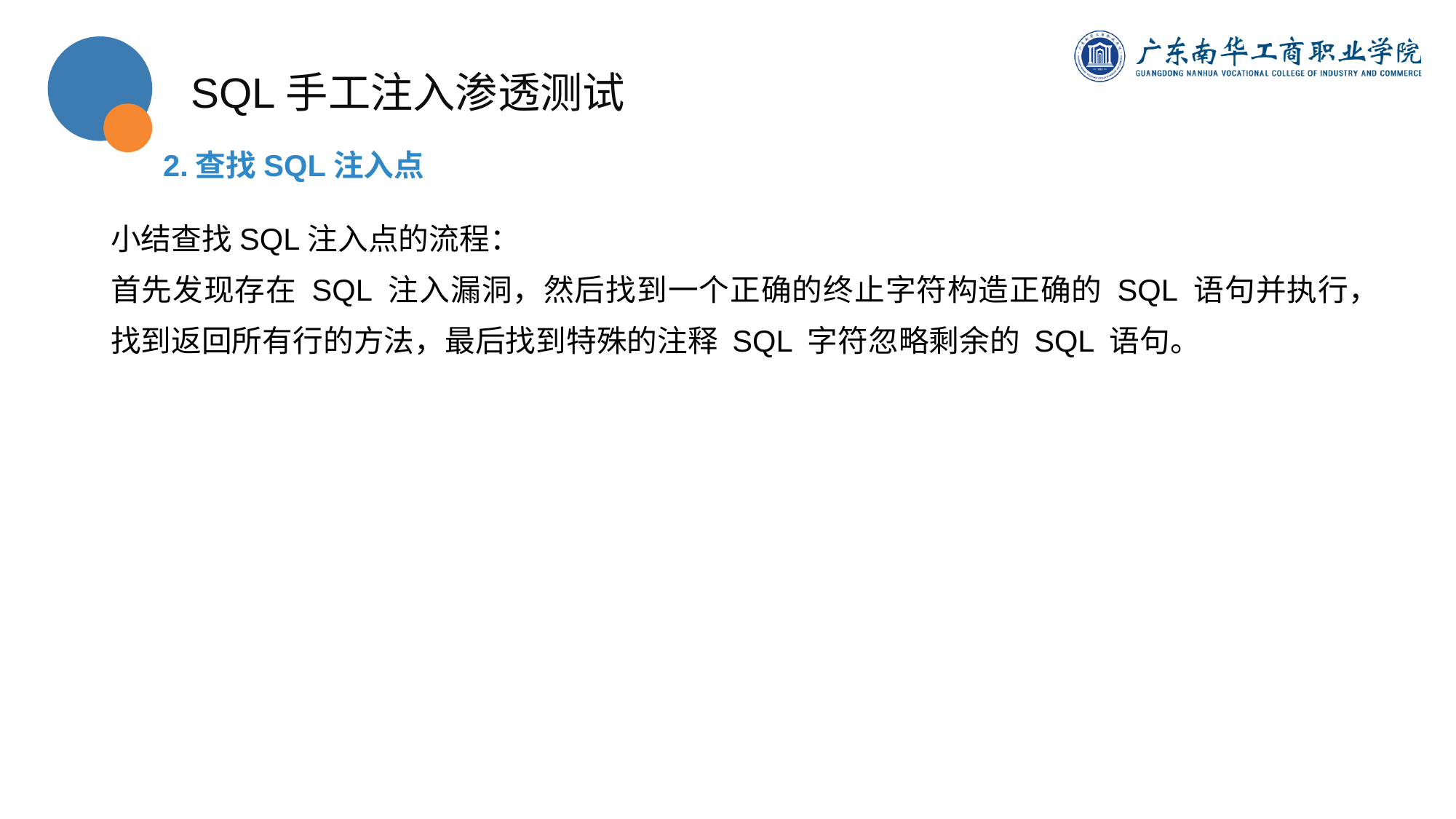

SQL手工注入渗透测试

2.查找SQL注入点
小结查找SQL注入点的流程：
首先发现存在 SQL 注入漏洞，然后找到一个正确的终止字符构造正确的 SQL 语句并执行，找到返回所有行的方法，最后找到特殊的注释 SQL 字符忽略剩余的 SQL 语句。